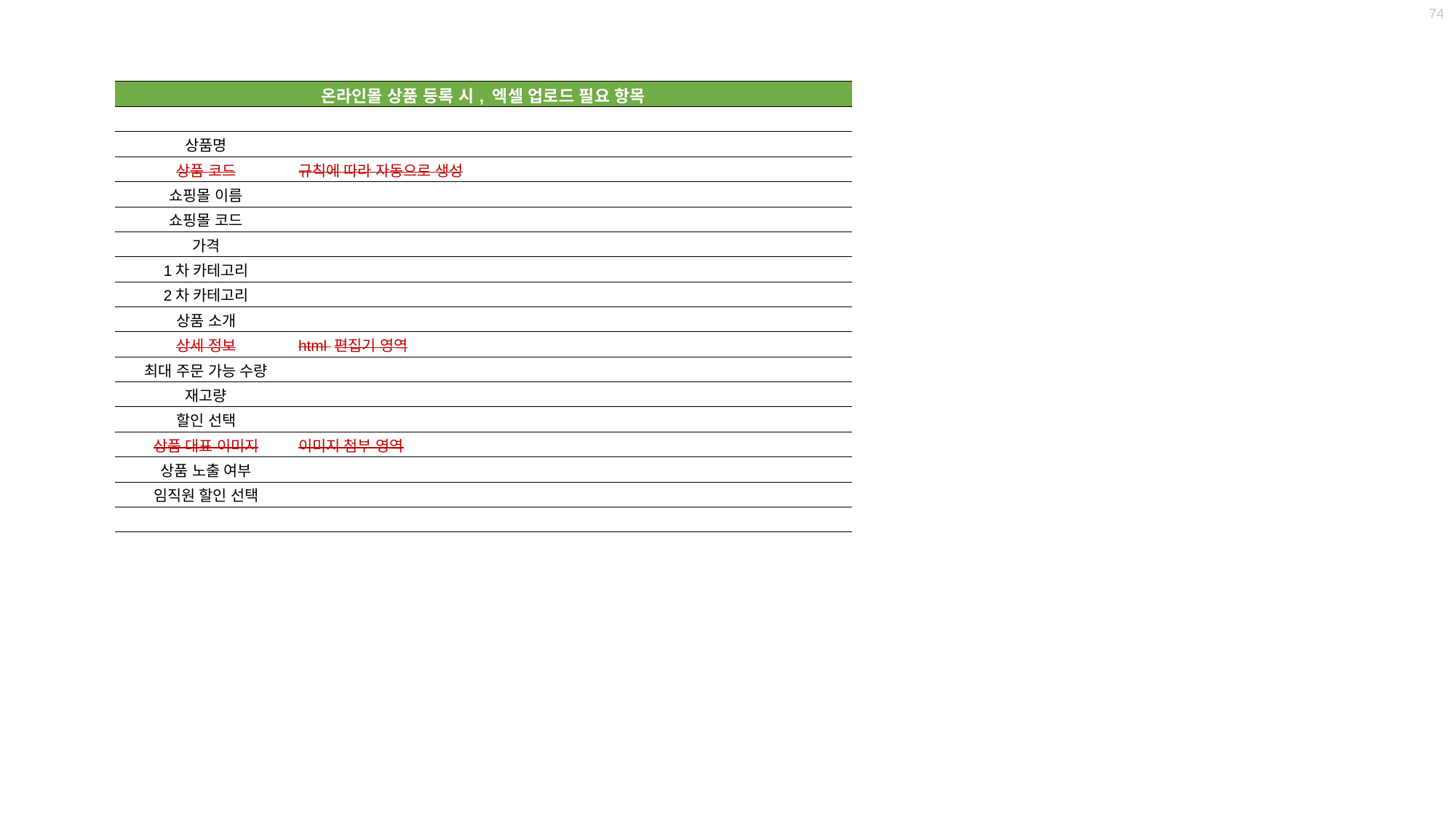

74
| 온라인몰 상품 등록 시, 엑셀 업로드 필요 항목 |  |
| --- | --- |
|  |  |
| 상품명 |  |
| 상품 코드 | 규칙에 따라 자동으로 생성 |
| 쇼핑몰 이름 |  |
| 쇼핑몰 코드 |  |
| 가격 |  |
| 1차 카테고리 |  |
| 2차 카테고리 |  |
| 상품 소개 |  |
| 상세 정보 | html 편집기 영역 |
| 최대 주문 가능 수량 |  |
| 재고량 |  |
| 할인 선택 |  |
| 상품 대표 이미지 | 이미지 첨부 영역 |
| 상품 노출 여부 |  |
| 임직원 할인 선택 |  |
|  |  |